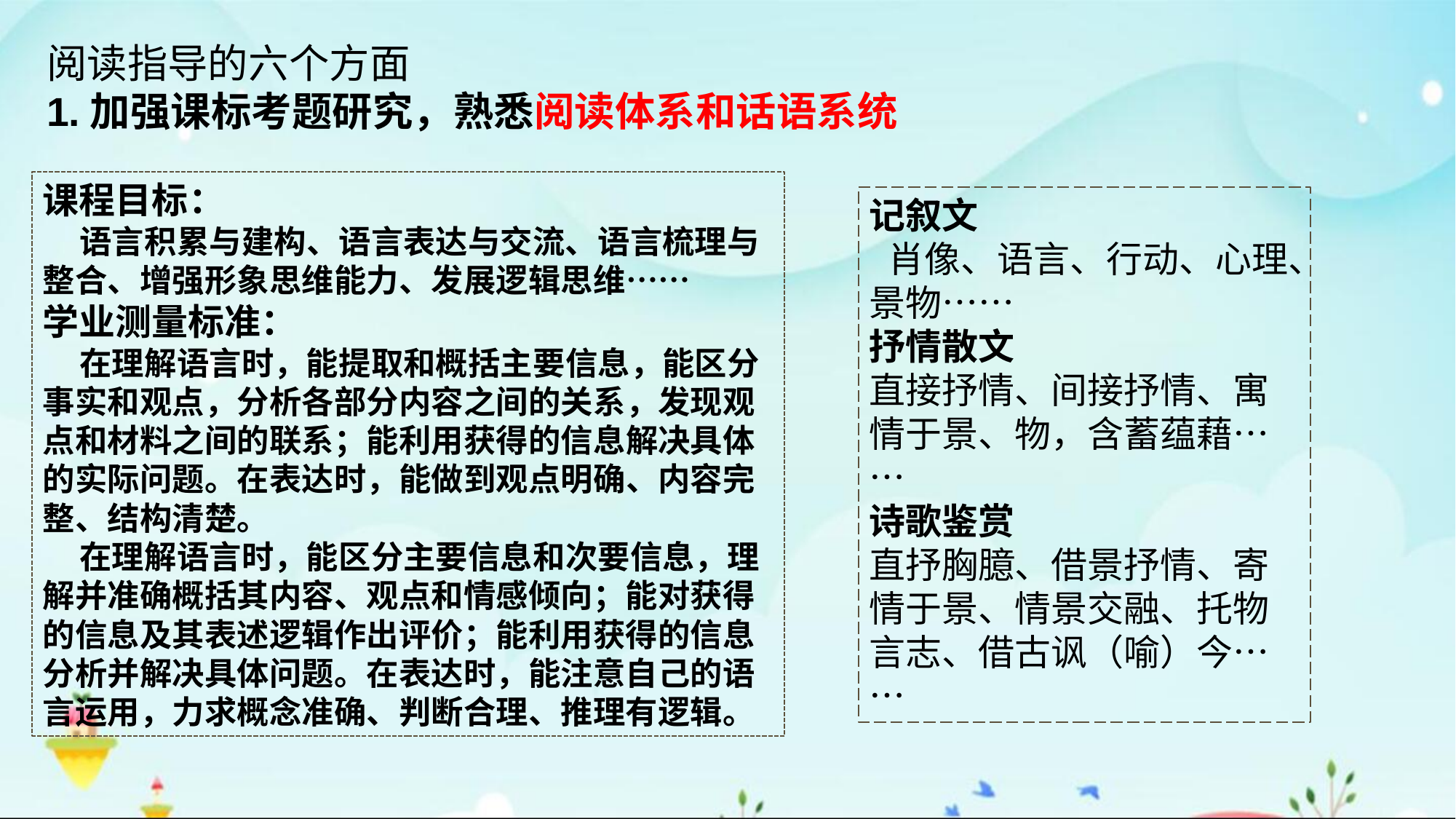

阅读指导的六个方面
1.加强课标考题研究，熟悉阅读体系和话语系统
课程目标：
    语言积累与建构、语言表达与交流、语言梳理与整合、增强形象思维能力、发展逻辑思维……
学业测量标准：
    在理解语言时，能提取和概括主要信息，能区分事实和观点，分析各部分内容之间的关系，发现观点和材料之间的联系；能利用获得的信息解决具体的实际问题。在表达时，能做到观点明确、内容完整、结构清楚。
    在理解语言时，能区分主要信息和次要信息，理解并准确概括其内容、观点和情感倾向；能对获得的信息及其表述逻辑作出评价；能利用获得的信息分析并解决具体问题。在表达时，能注意自己的语言运用，力求概念准确、判断合理、推理有逻辑。
记叙文
 肖像、语言、行动、心理、景物……
抒情散文
直接抒情、间接抒情、寓情于景、物，含蓄蕴藉……
诗歌鉴赏
直抒胸臆、借景抒情、寄情于景、情景交融、托物言志、借古讽（喻）今……